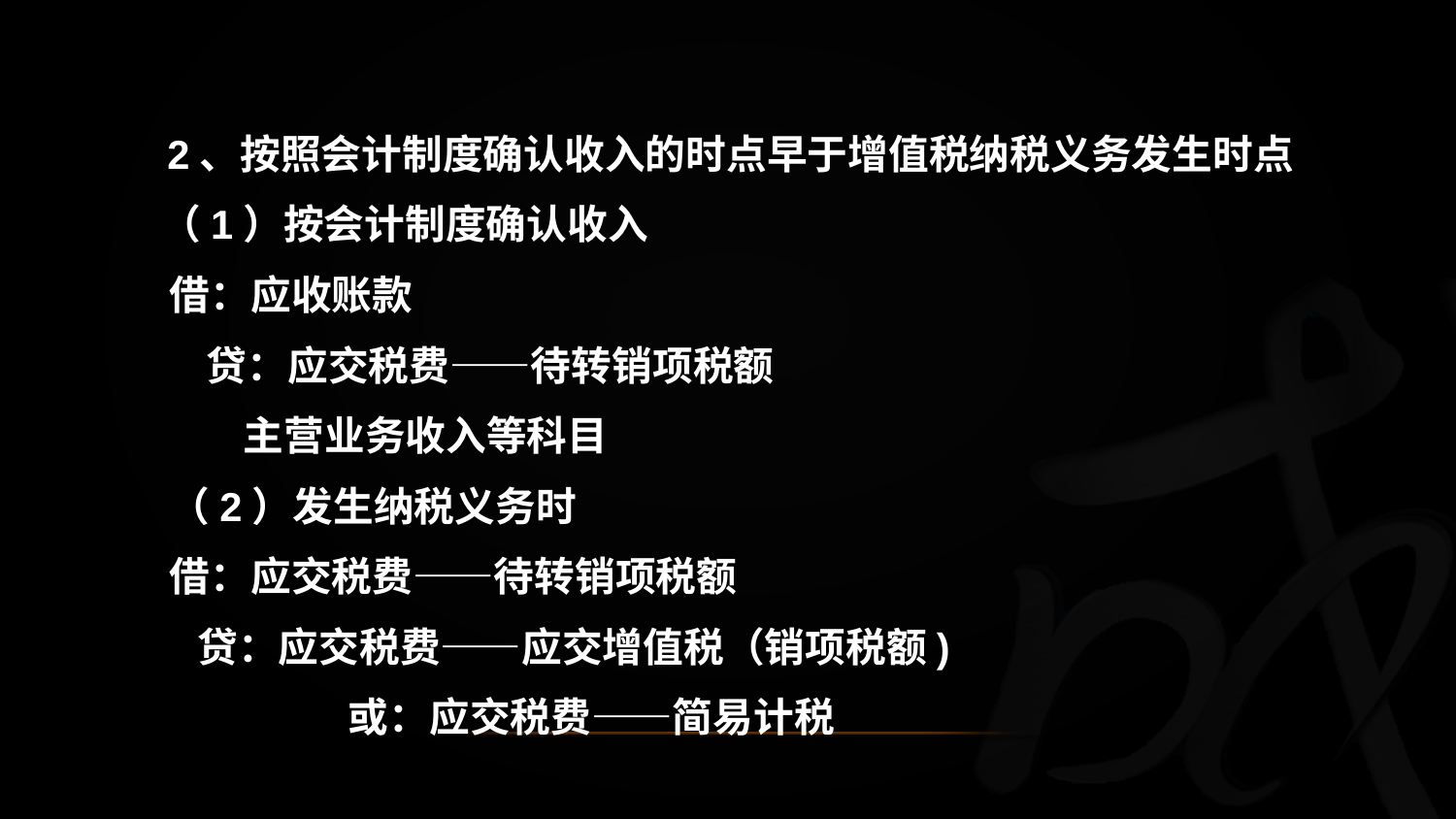

2、按照会计制度确认收入的时点早于增值税纳税义务发生时点
   （1）按会计制度确认收入
    借：应收账款
        贷：应交税费——待转销项税额
            主营业务收入等科目
    （2）发生纳税义务时
    借：应交税费——待转销项税额
       贷：应交税费——应交增值税（销项税额)
                        或：应交税费——简易计税